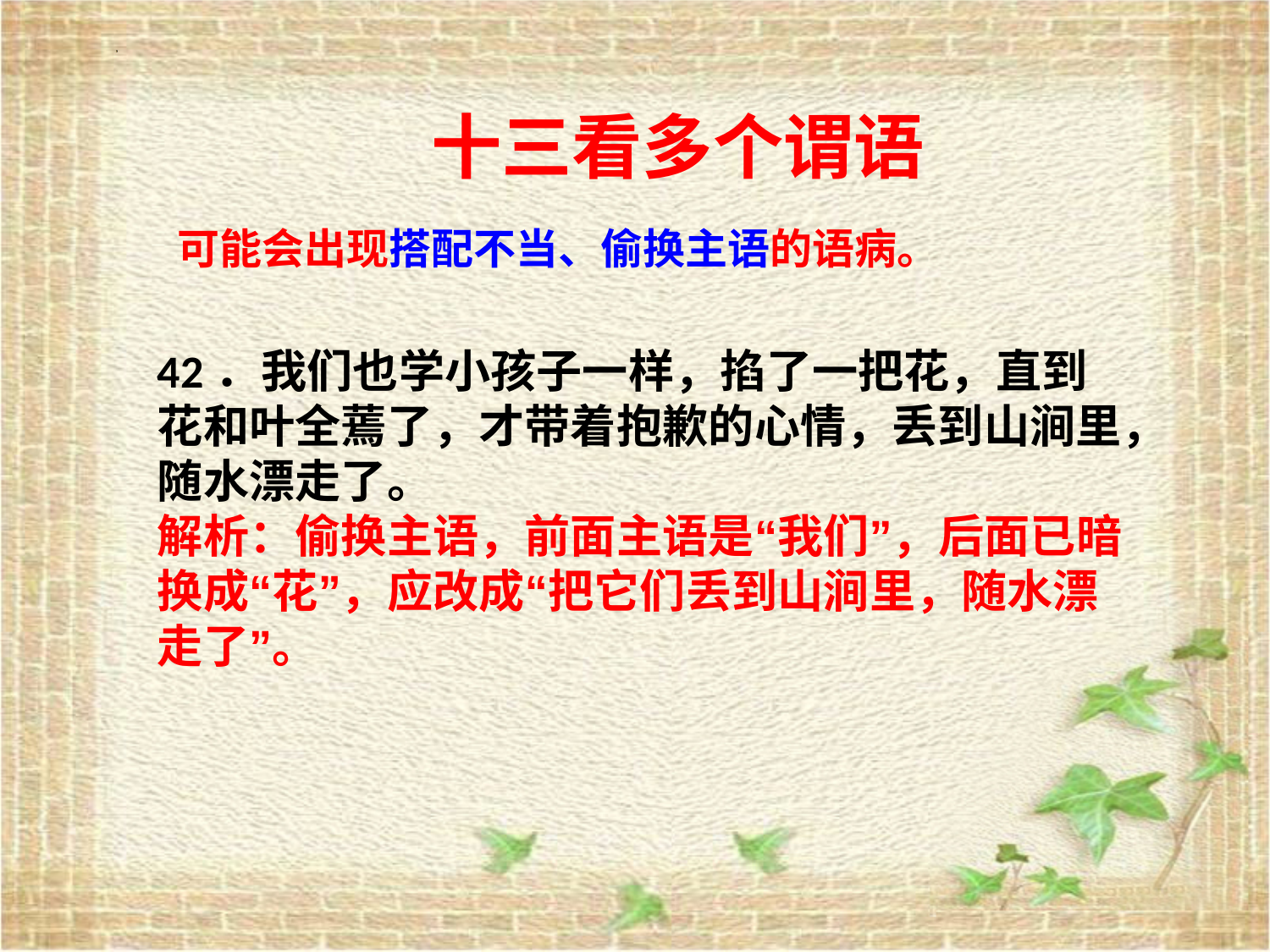

十三看多个谓语
可能会出现搭配不当、偷换主语的语病。
42．我们也学小孩子一样，掐了一把花，直到花和叶全蔫了，才带着抱歉的心情，丢到山涧里，随水漂走了。
解析：偷换主语，前面主语是“我们”，后面已暗换成“花”，应改成“把它们丢到山涧里，随水漂走了”。